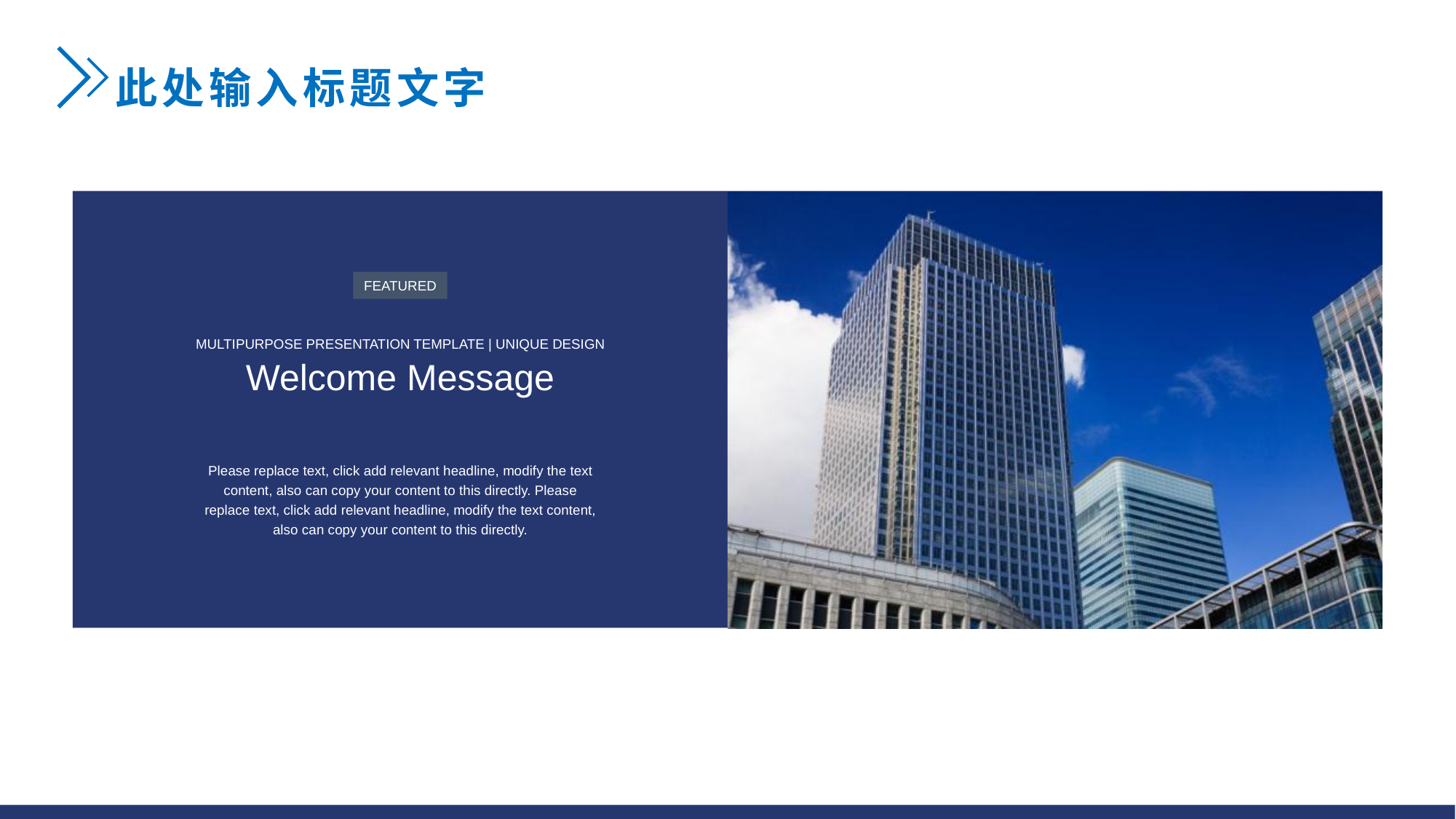

此处输入标题文字

FEATURED
MULTIPURPOSE PRESENTATION TEMPLATE | UNIQUE DESIGN
Welcome Message
Please replace text, click add relevant headline, modify the text content, also can copy your content to this directly. Please replace text, click add relevant headline, modify the text content, also can copy your content to this directly.